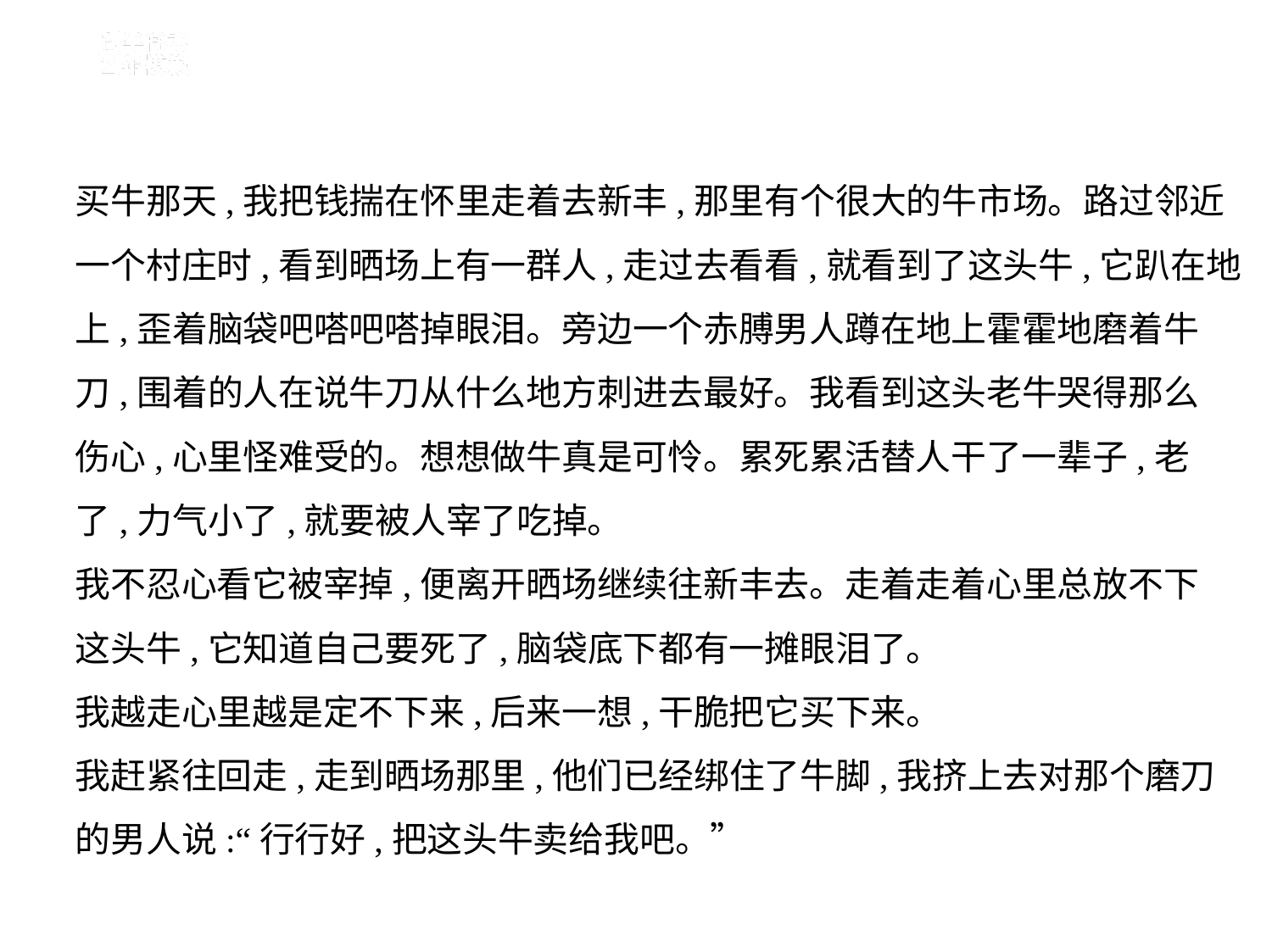

买牛那天,我把钱揣在怀里走着去新丰,那里有个很大的牛市场。路过邻近
一个村庄时,看到晒场上有一群人,走过去看看,就看到了这头牛,它趴在地
上,歪着脑袋吧嗒吧嗒掉眼泪。旁边一个赤膊男人蹲在地上霍霍地磨着牛
刀,围着的人在说牛刀从什么地方刺进去最好。我看到这头老牛哭得那么
伤心,心里怪难受的。想想做牛真是可怜。累死累活替人干了一辈子,老
了,力气小了,就要被人宰了吃掉。
我不忍心看它被宰掉,便离开晒场继续往新丰去。走着走着心里总放不下
这头牛,它知道自己要死了,脑袋底下都有一摊眼泪了。
我越走心里越是定不下来,后来一想,干脆把它买下来。
我赶紧往回走,走到晒场那里,他们已经绑住了牛脚,我挤上去对那个磨刀
的男人说:“行行好,把这头牛卖给我吧。”